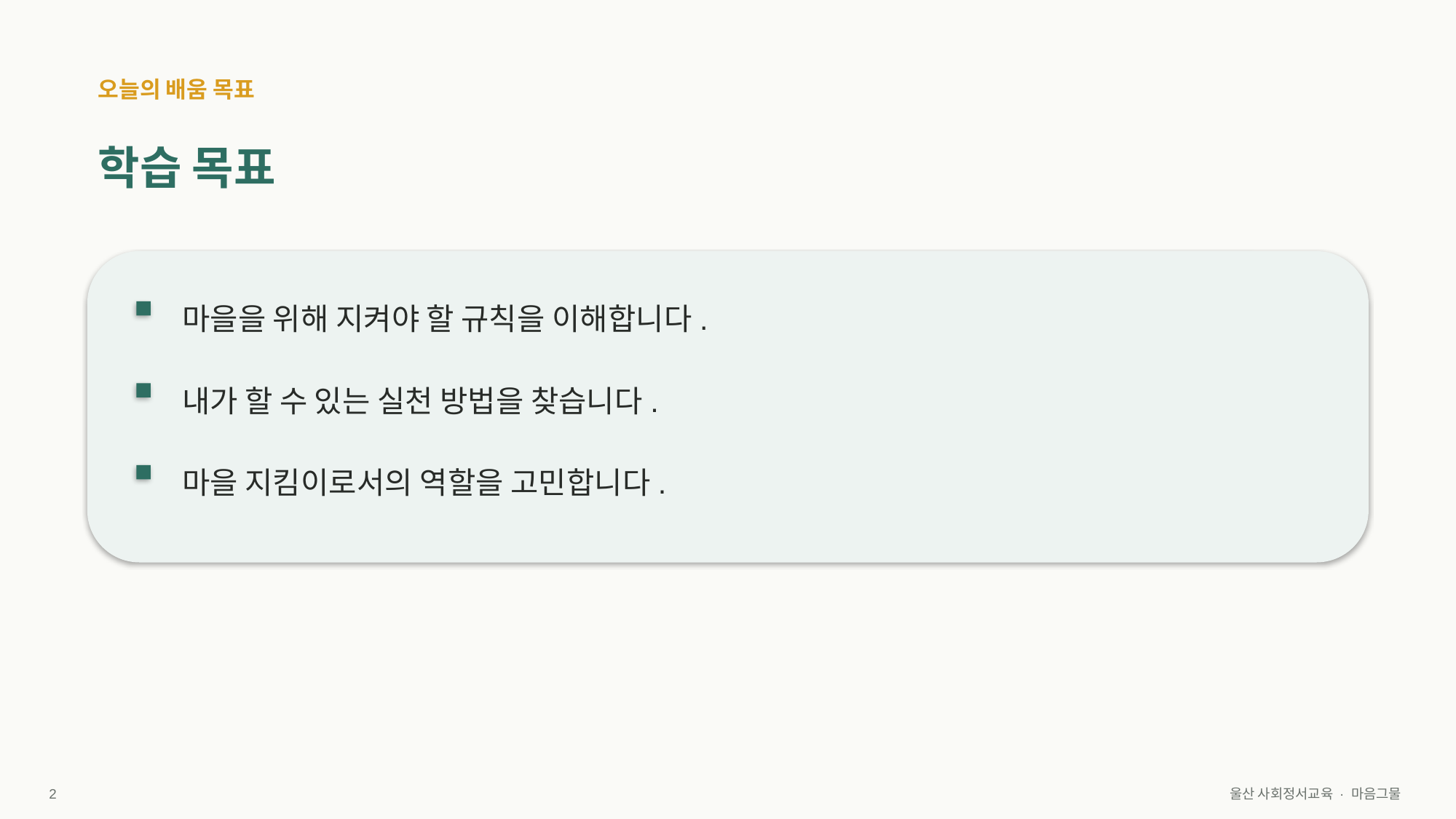

오늘의 배움 목표
학습 목표

마을을 위해 지켜야 할 규칙을 이해합니다.

내가 할 수 있는 실천 방법을 찾습니다.

마을 지킴이로서의 역할을 고민합니다.

2
울산 사회정서교육 · 마음그물